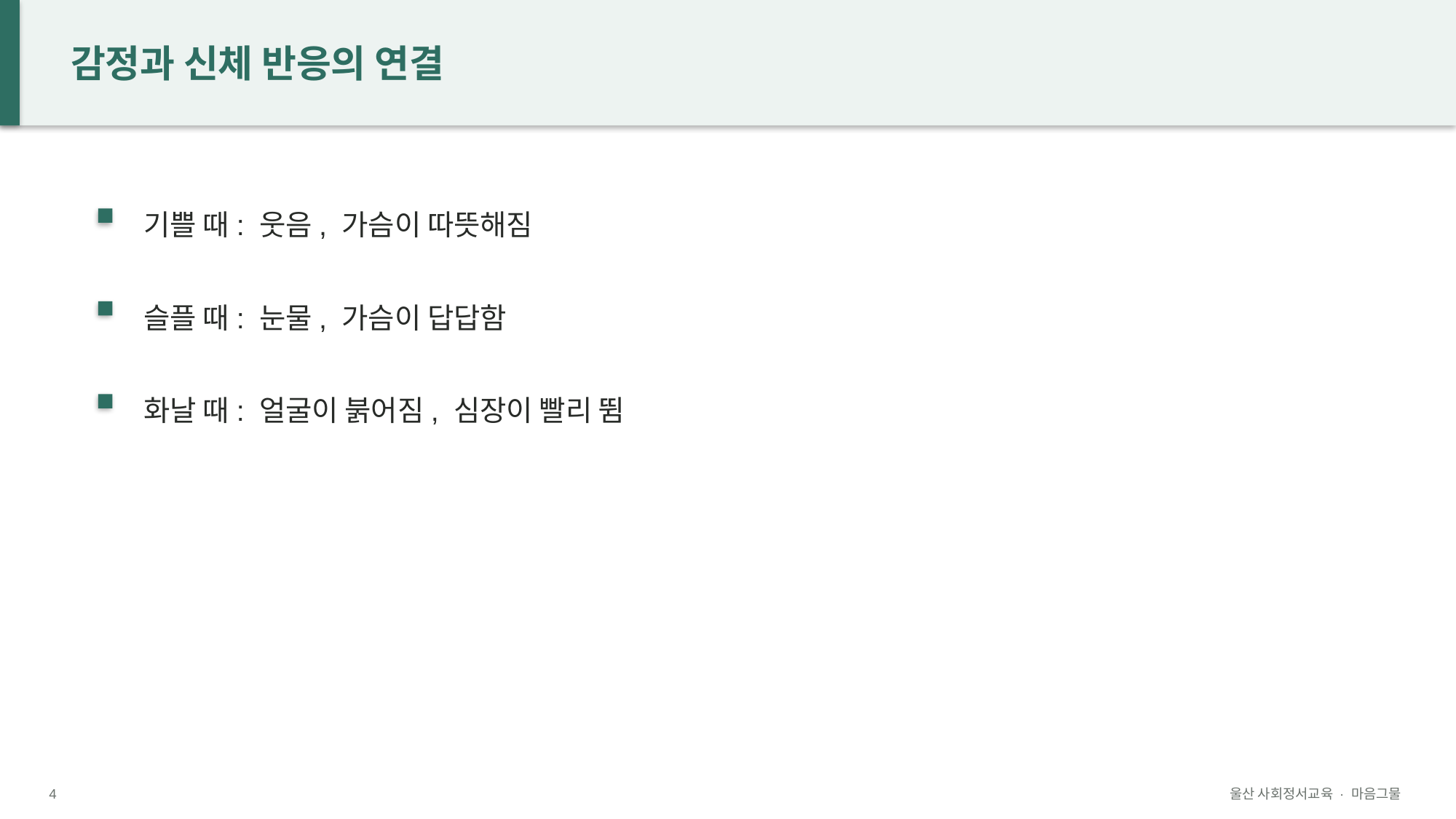

감정과 신체 반응의 연결
기쁠 때: 웃음, 가슴이 따뜻해짐

슬플 때: 눈물, 가슴이 답답함

화날 때: 얼굴이 붉어짐, 심장이 빨리 뜀

4
울산 사회정서교육 · 마음그물